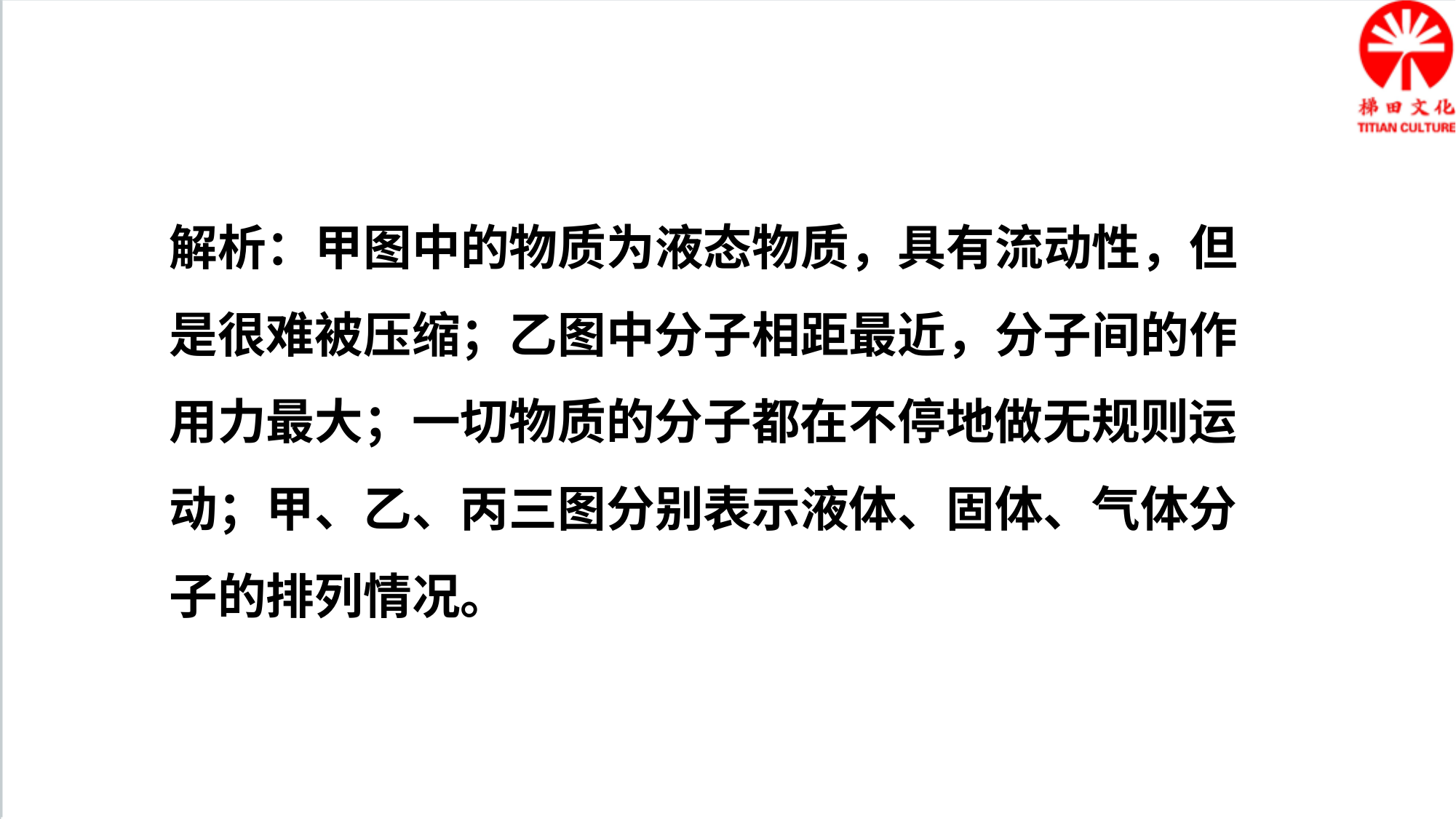

解析：甲图中的物质为液态物质，具有流动性，但是很难被压缩；乙图中分子相距最近，分子间的作用力最大；一切物质的分子都在不停地做无规则运动；甲、乙、丙三图分别表示液体、固体、气体分子的排列情况。